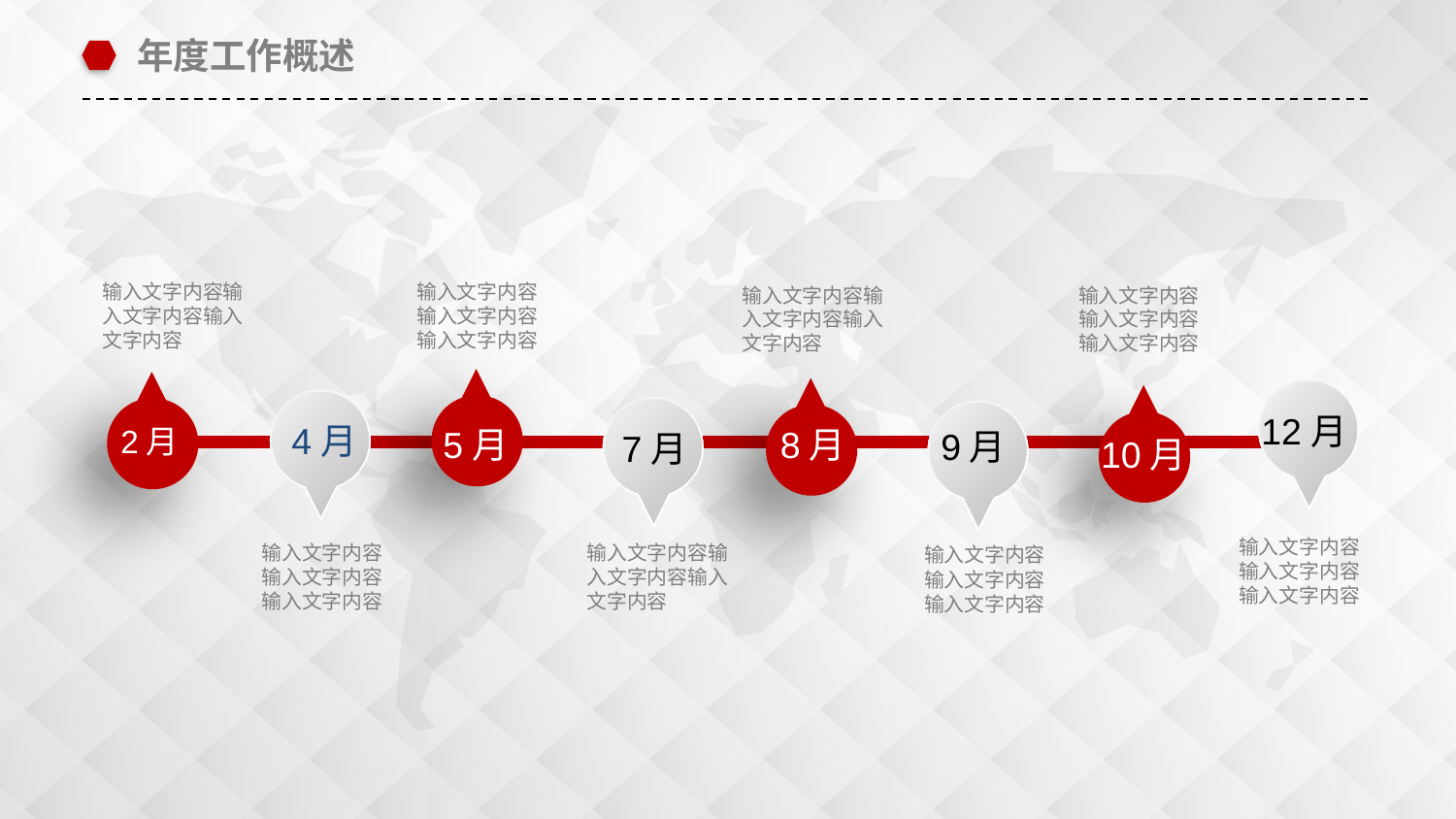

年度工作概述

输入文字内容输入文字内容输入文字内容
输入文字内容输入文字内容输入文字内容
输入文字内容输入文字内容输入文字内容
输入文字内容输入文字内容输入文字内容

12月
4月
2月
5月
8月
9月
7月
10月
输入文字内容输入文字内容输入文字内容
输入文字内容输入文字内容输入文字内容
输入文字内容输入文字内容输入文字内容
输入文字内容输入文字内容输入文字内容